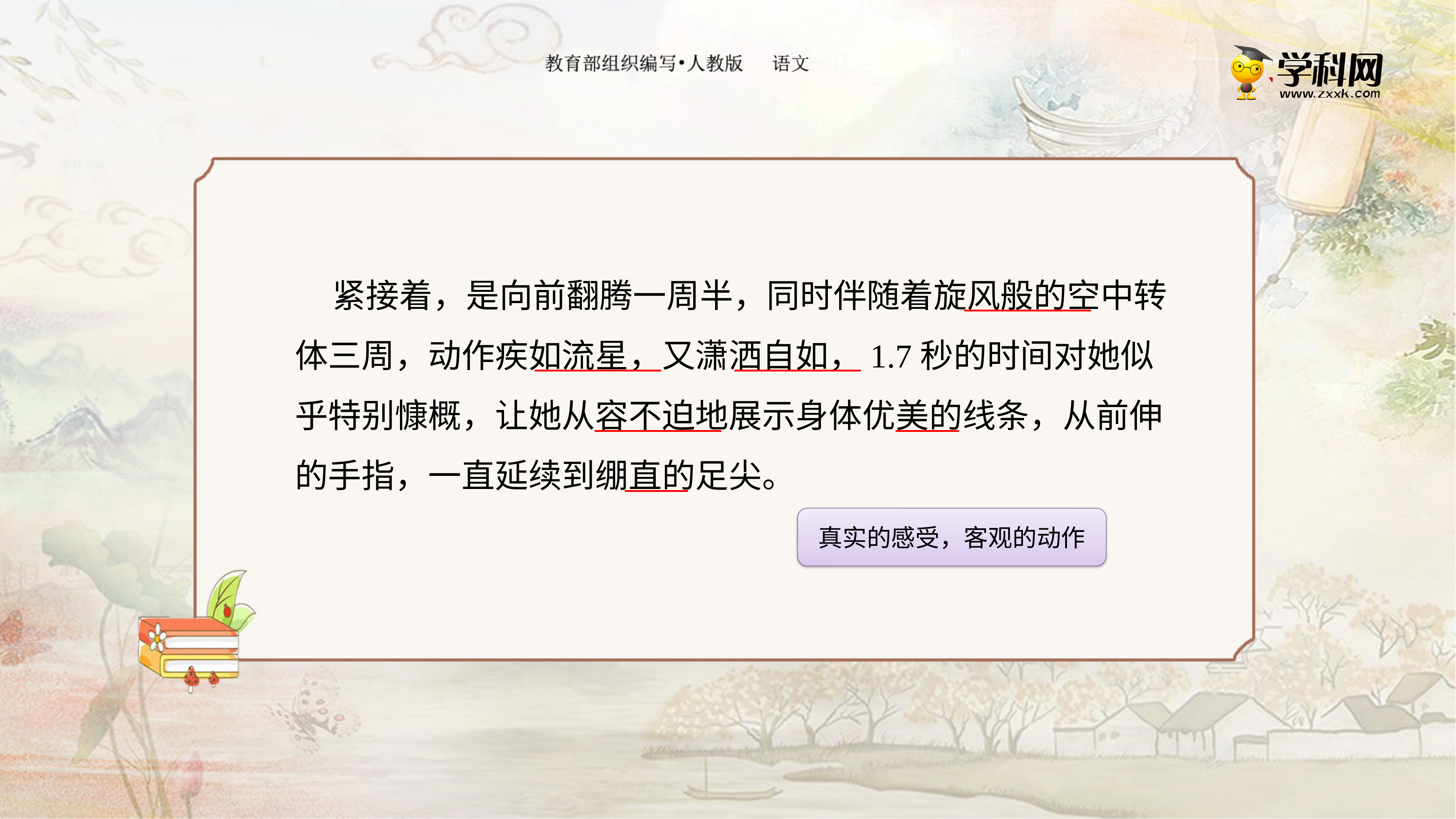

紧接着，是向前翻腾一周半，同时伴随着旋风般的空中转体三周，动作疾如流星，又潇洒自如，1.7秒的时间对她似乎特别慷概，让她从容不迫地展示身体优美的线条，从前伸的手指，一直延续到绷直的足尖。
真实的感受，客观的动作